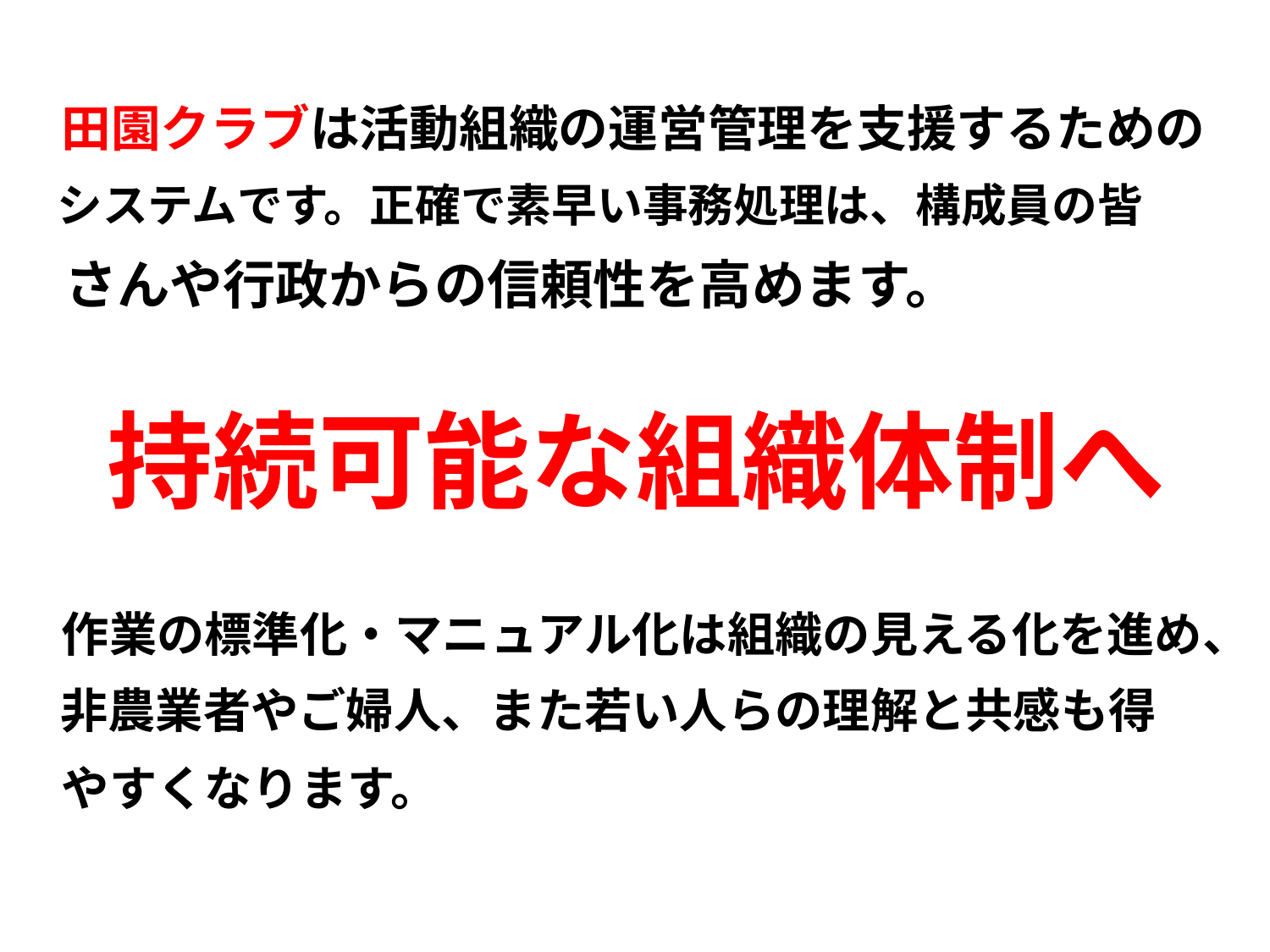

田園クラブは活動組織の運営管理を支援するための
　システムです。正確で素早い事務処理は、構成員の皆
　さんや行政からの信頼性を高めます。
持続可能な組織体制へ
　作業の標準化・マニュアル化は組織の見える化を進め、
　非農業者やご婦人、また若い人らの理解と共感も得
　やすくなります。